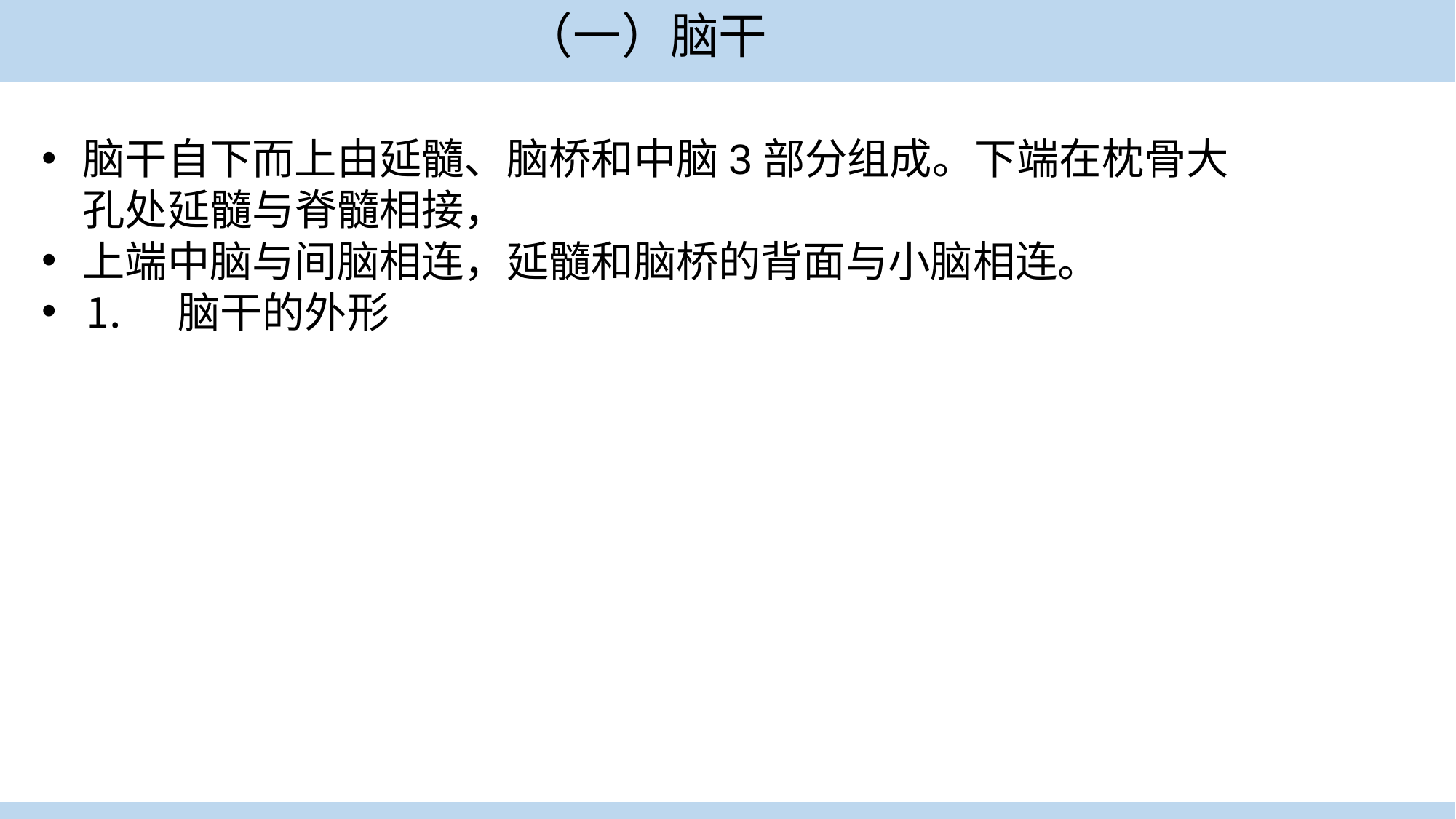

（一）脑干
脑干自下而上由延髓、脑桥和中脑3部分组成。下端在枕骨大孔处延髓与脊髓相接，
上端中脑与间脑相连，延髓和脑桥的背面与小脑相连。
⒈　脑干的外形